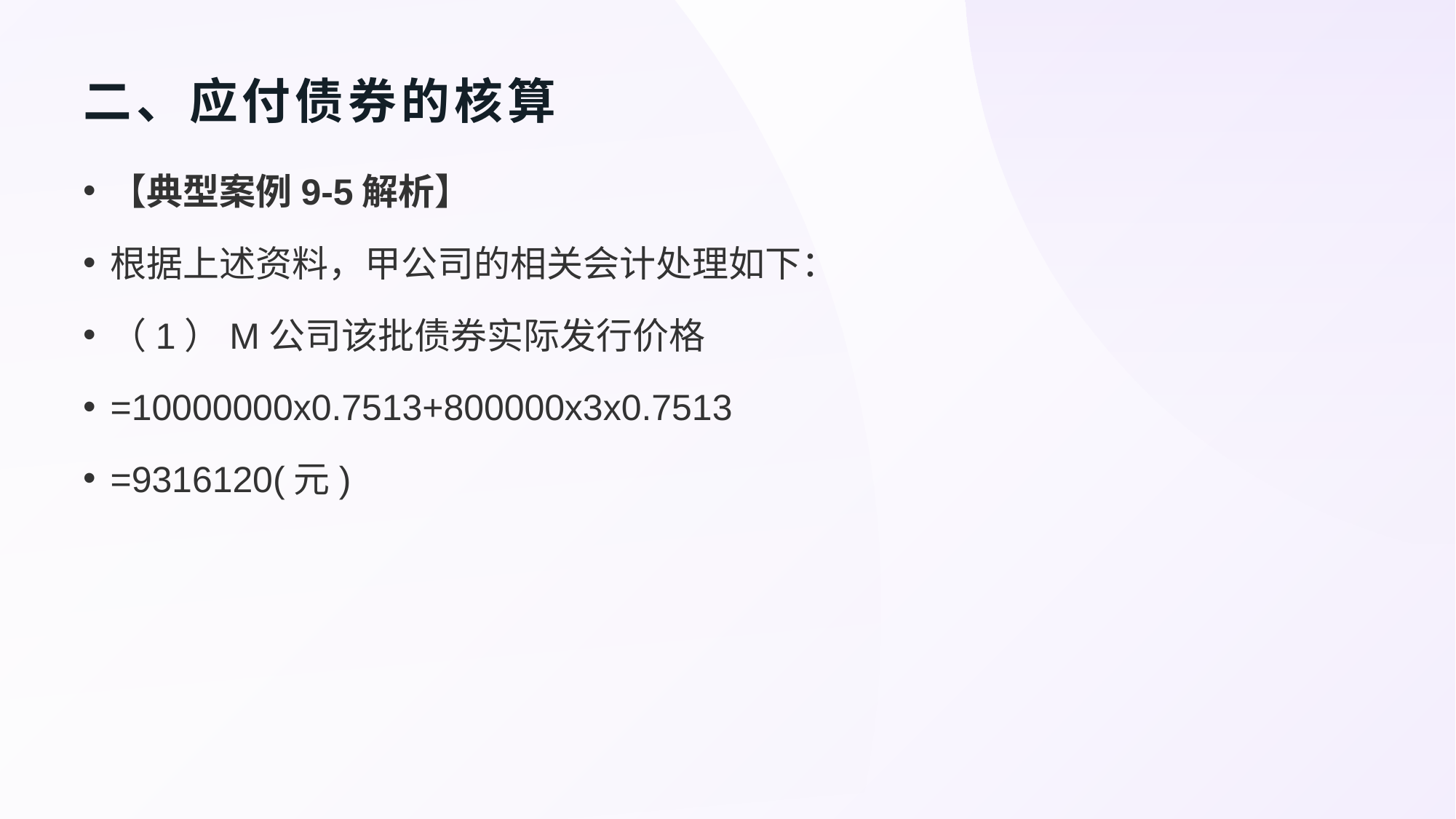

# 二、应付债券的核算
【典型案例9-5解析】
根据上述资料，甲公司的相关会计处理如下：
（1）M公司该批债券实际发行价格
=10000000x0.7513+800000x3x0.7513
=9316120(元)